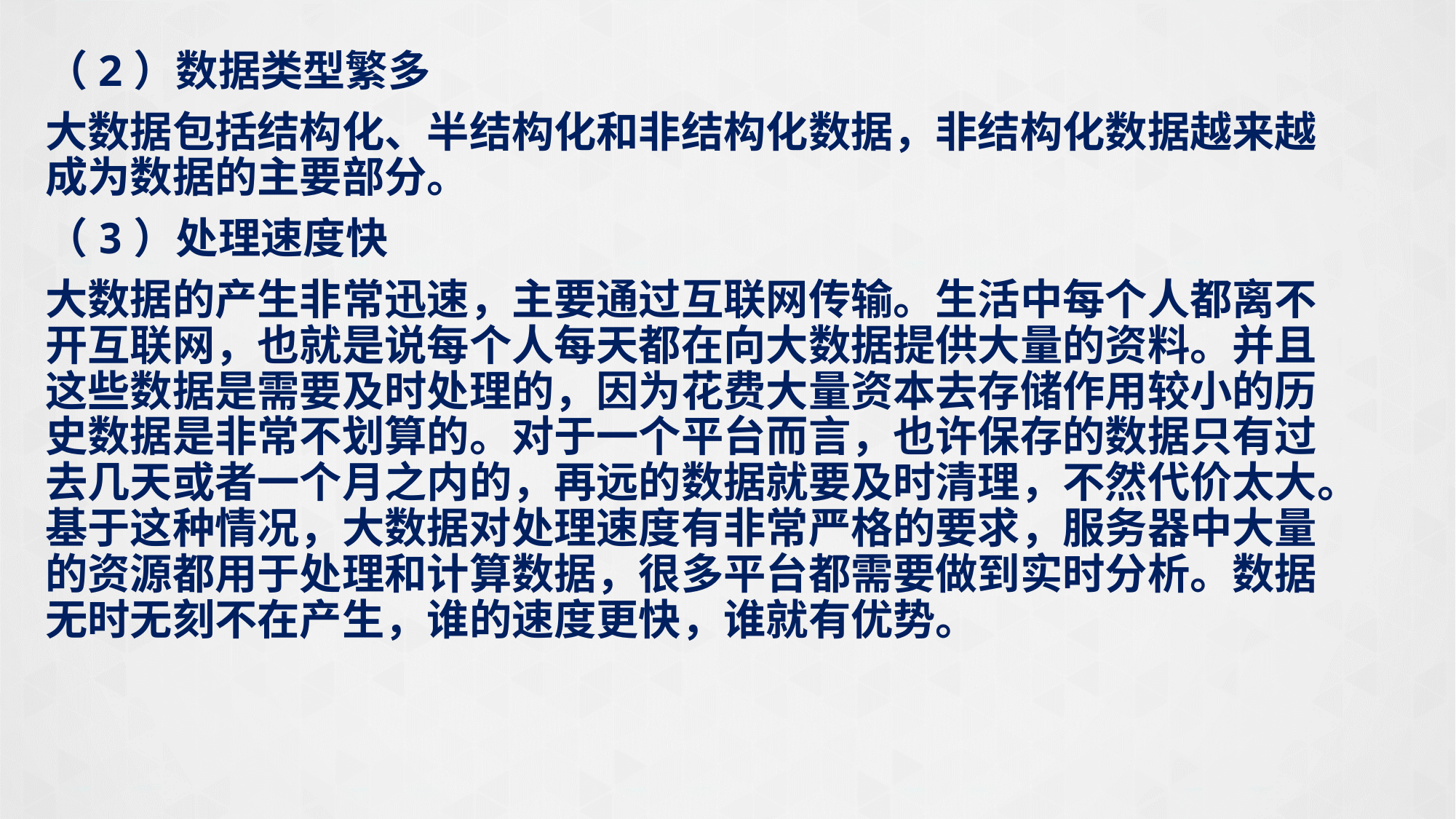

（2）数据类型繁多
大数据包括结构化、半结构化和非结构化数据，非结构化数据越来越成为数据的主要部分。
（3）处理速度快
大数据的产生非常迅速，主要通过互联网传输。生活中每个人都离不开互联网，也就是说每个人每天都在向大数据提供大量的资料。并且这些数据是需要及时处理的，因为花费大量资本去存储作用较小的历史数据是非常不划算的。对于一个平台而言，也许保存的数据只有过去几天或者一个月之内的，再远的数据就要及时清理，不然代价太大。基于这种情况，大数据对处理速度有非常严格的要求，服务器中大量的资源都用于处理和计算数据，很多平台都需要做到实时分析。数据无时无刻不在产生，谁的速度更快，谁就有优势。